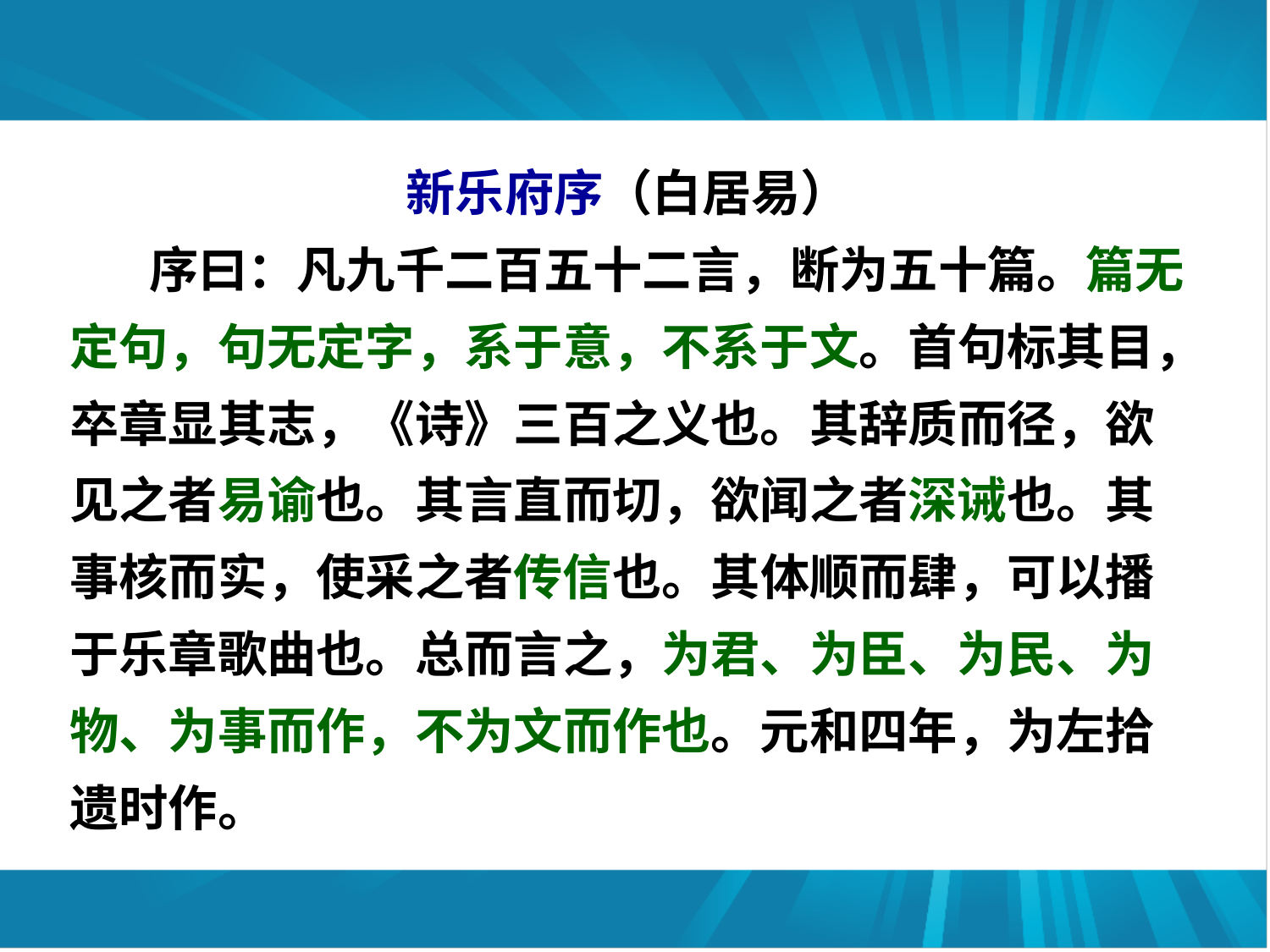

新乐府序（白居易）
      序曰：凡九千二百五十二言，断为五十篇。篇无定句，句无定字，系于意，不系于文。首句标其目，卒章显其志，《诗》三百之义也。其辞质而径，欲见之者易谕也。其言直而切，欲闻之者深诫也。其事核而实，使采之者传信也。其体顺而肆，可以播于乐章歌曲也。总而言之，为君、为臣、为民、为物、为事而作，不为文而作也。元和四年，为左拾遗时作。